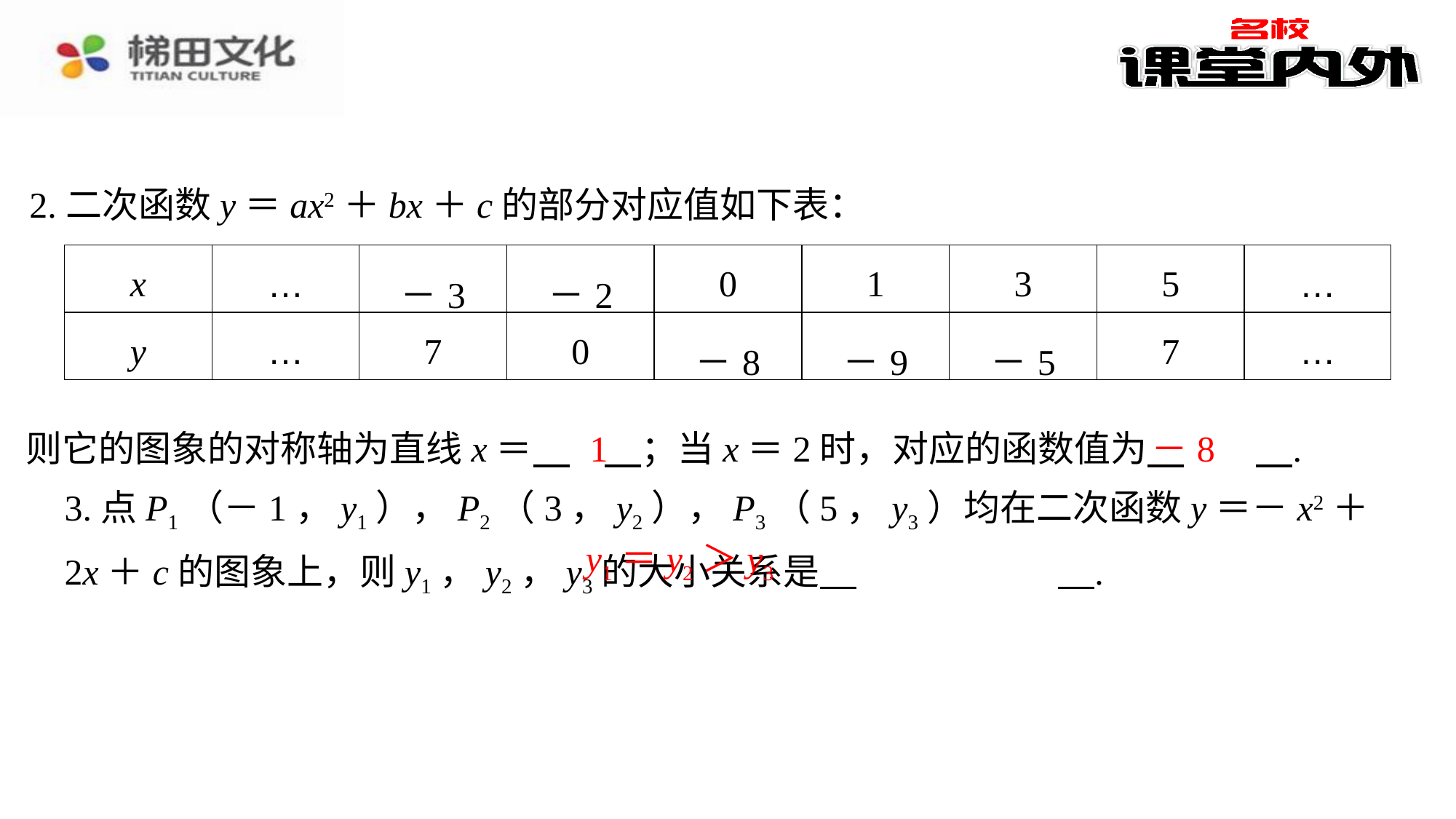

2.二次函数y＝ax2＋bx＋c的部分对应值如下表：
| x | … | －3 | －2 | 0 | 1 | 3 | 5 | … |
| --- | --- | --- | --- | --- | --- | --- | --- | --- |
| y | … | 7 | 0 | －8 | －9 | －5 | 7 | … |
1
－8
则它的图象的对称轴为直线x＝ 　1　⁠；当x＝2时，对应的函数值为 　－8　⁠.
3.点P1（－1，y1），P2（3，y2），P3（5，y3）均在二次函数y＝－x2＋2x＋c的图象上，则y1，y2，y3的大小关系是 　y1＝y2＞y3　⁠.
y1＝y2＞y3